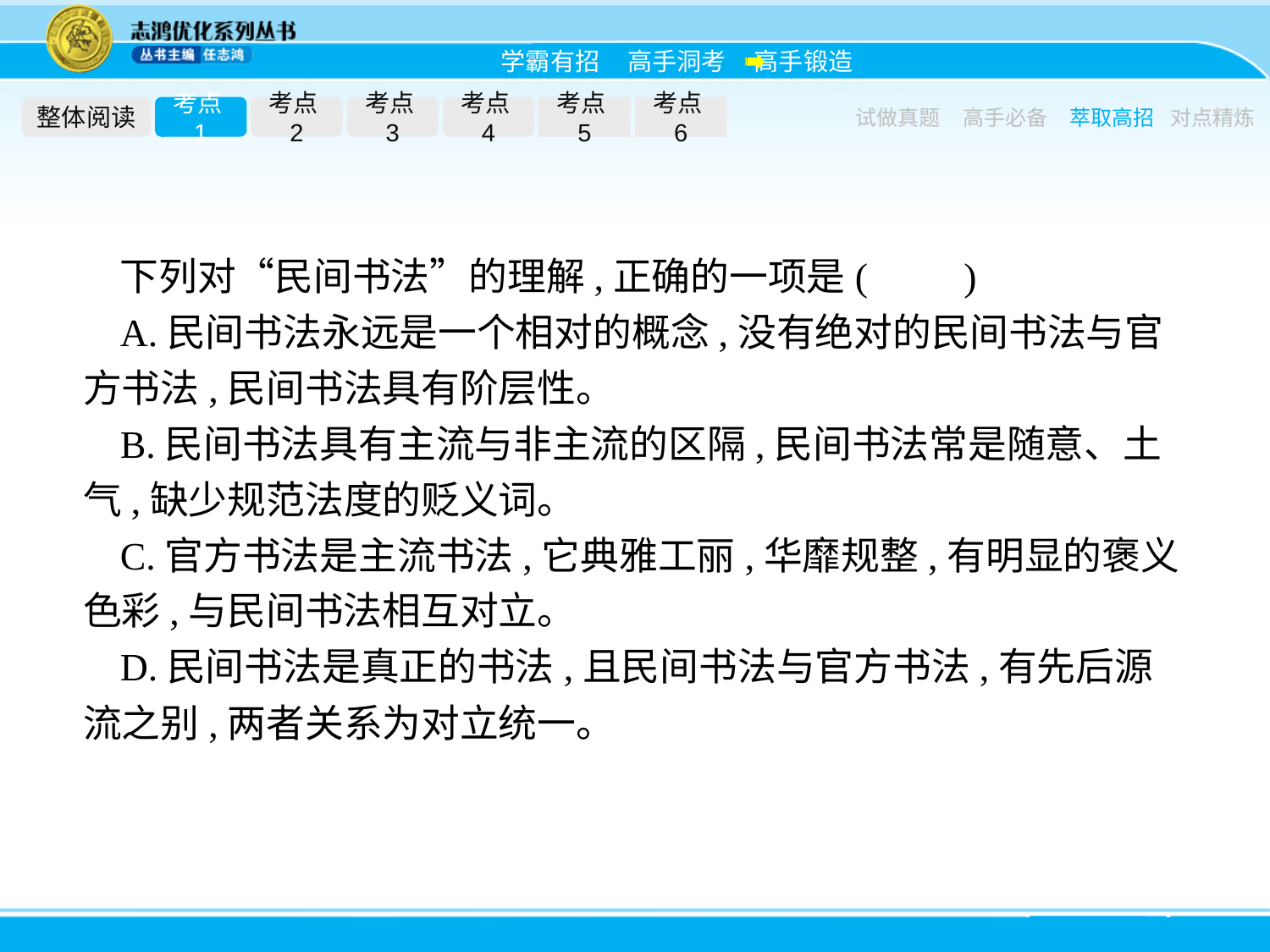

整体阅读
考点1
考点2
考点3
考点4
考点5
考点6
试做真题
高手必备
萃取高招
对点精炼
下列对“民间书法”的理解,正确的一项是(　　)
A.民间书法永远是一个相对的概念,没有绝对的民间书法与官方书法,民间书法具有阶层性。
B.民间书法具有主流与非主流的区隔,民间书法常是随意、土气,缺少规范法度的贬义词。
C.官方书法是主流书法,它典雅工丽,华靡规整,有明显的褒义色彩,与民间书法相互对立。
D.民间书法是真正的书法,且民间书法与官方书法,有先后源流之别,两者关系为对立统一。